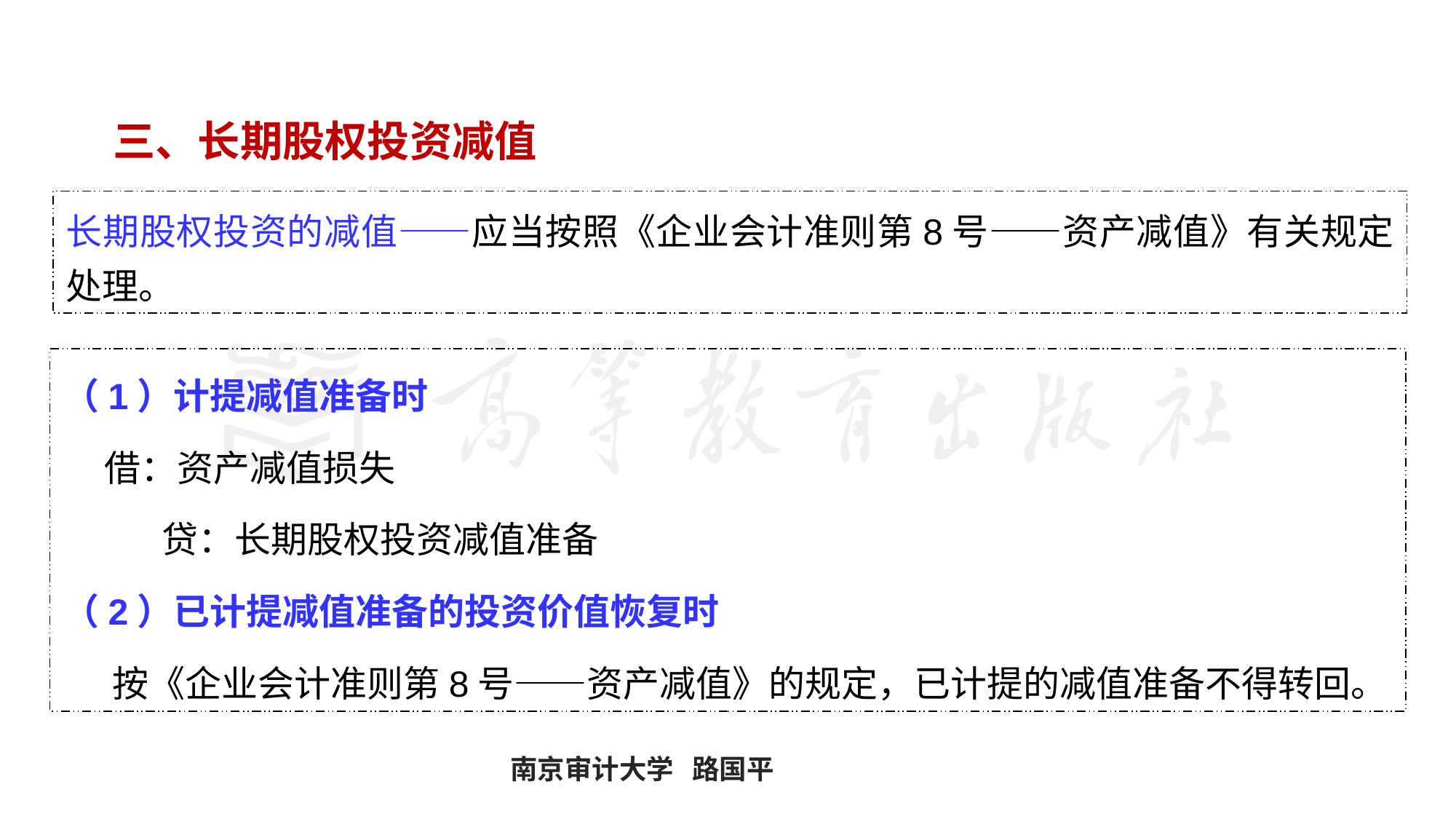

#
三、长期股权投资减值
长期股权投资的减值——应当按照《企业会计准则第8号——资产减值》有关规定处理。
（1）计提减值准备时
    借：资产减值损失
           贷：长期股权投资减值准备
（2）已计提减值准备的投资价值恢复时
     按《企业会计准则第8号——资产减值》的规定，已计提的减值准备不得转回。
南京审计大学   路国平